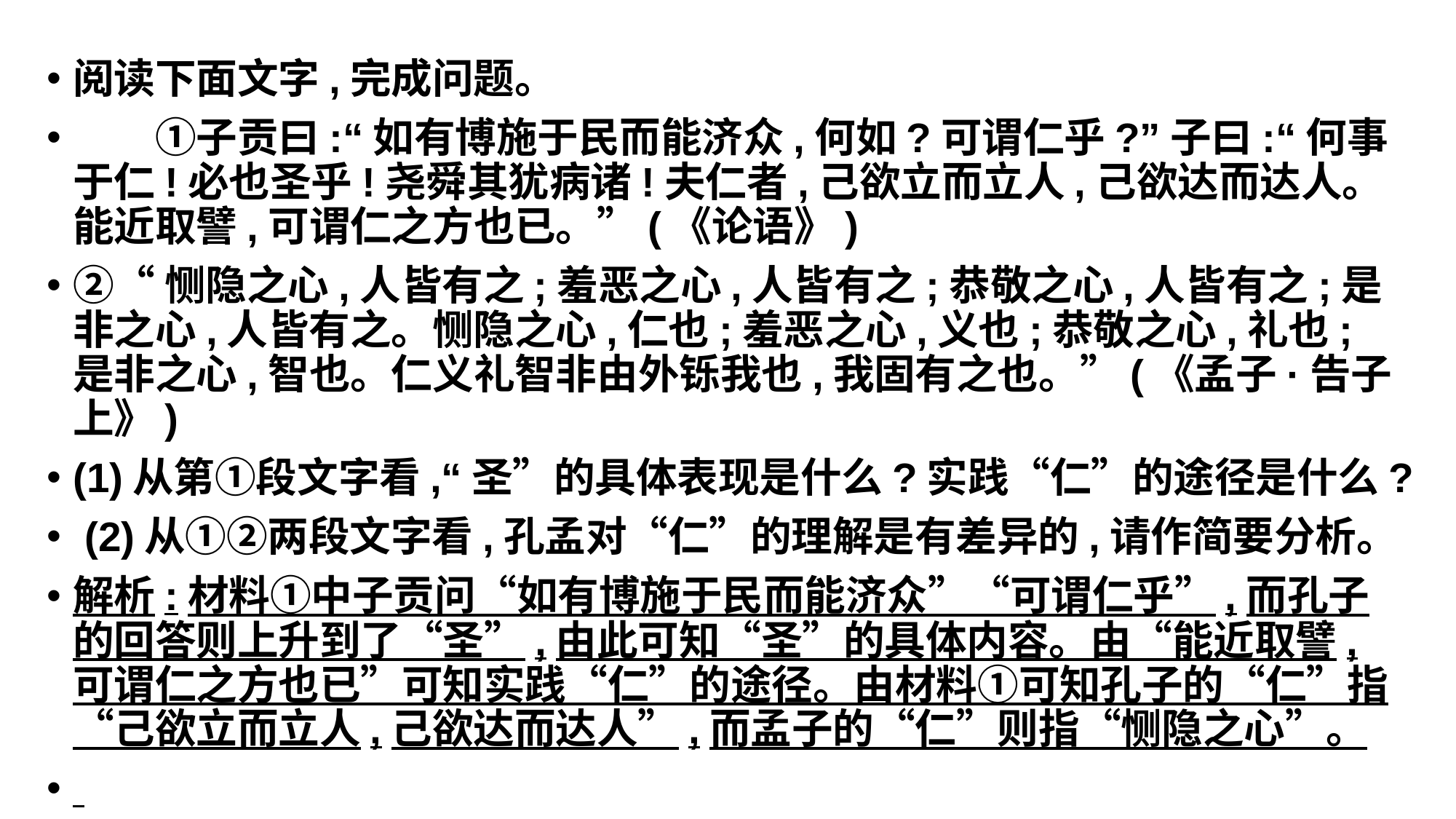

#
阅读下面文字,完成问题。
　　①子贡曰:“如有博施于民而能济众,何如?可谓仁乎?”子曰:“何事于仁!必也圣乎!尧舜其犹病诸!夫仁者,己欲立而立人,己欲达而达人。能近取譬,可谓仁之方也已。”(《论语》)
②“恻隐之心,人皆有之;羞恶之心,人皆有之;恭敬之心,人皆有之;是非之心,人皆有之。恻隐之心,仁也;羞恶之心,义也;恭敬之心,礼也;是非之心,智也。仁义礼智非由外铄我也,我固有之也。”(《孟子·告子上》)
(1)从第①段文字看,“圣”的具体表现是什么?实践“仁”的途径是什么?
 (2)从①②两段文字看,孔孟对“仁”的理解是有差异的,请作简要分析。
解析:材料①中子贡问“如有博施于民而能济众”“可谓仁乎”,而孔子的回答则上升到了“圣”,由此可知“圣”的具体内容。由“能近取譬,可谓仁之方也已”可知实践“仁”的途径。由材料①可知孔子的“仁”指“己欲立而立人,己欲达而达人”,而孟子的“仁”则指“恻隐之心”。